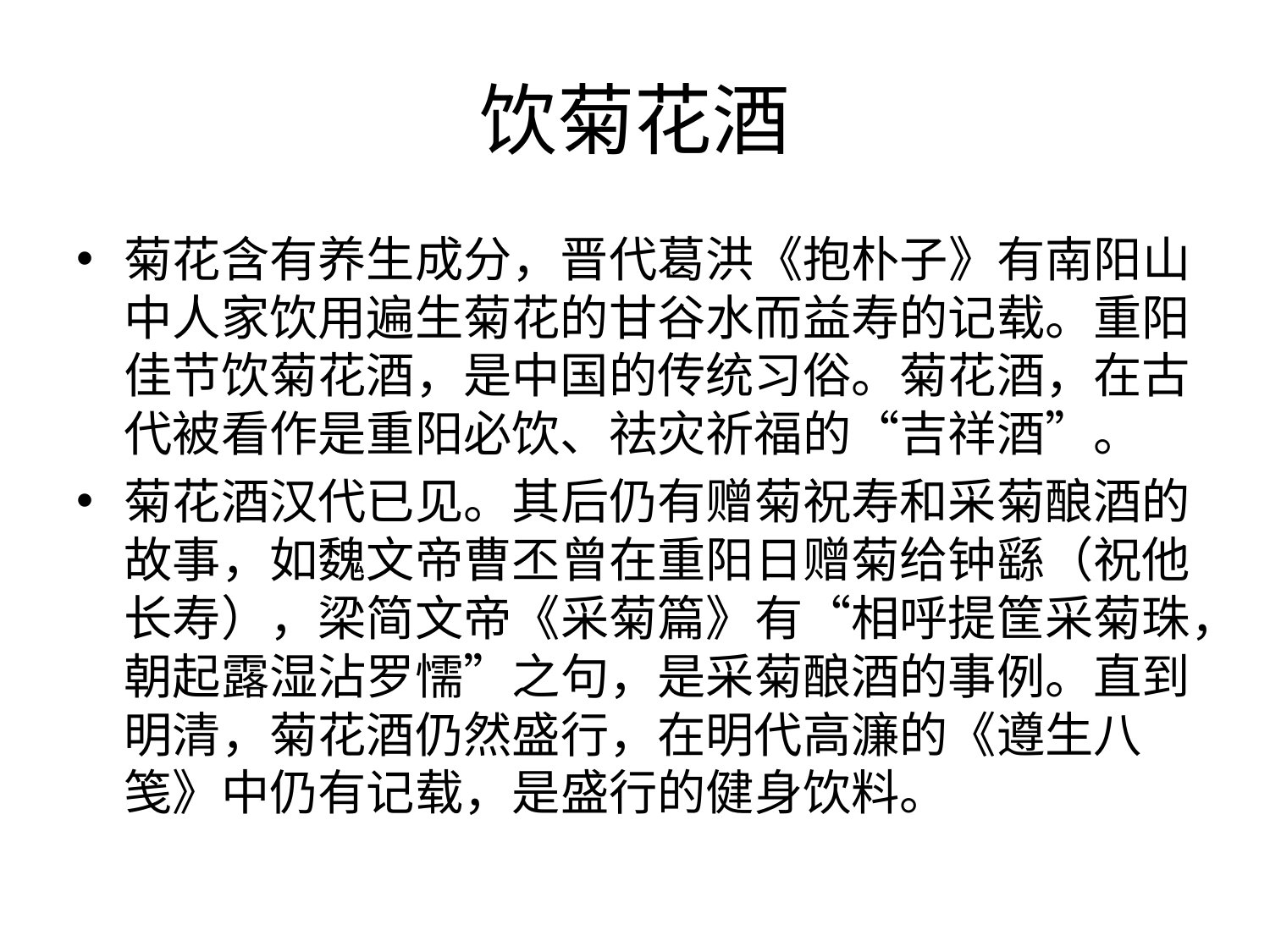

# 饮菊花酒
菊花含有养生成分，晋代葛洪《抱朴子》有南阳山中人家饮用遍生菊花的甘谷水而益寿的记载。重阳佳节饮菊花酒，是中国的传统习俗。菊花酒，在古代被看作是重阳必饮、祛灾祈福的“吉祥酒”。
菊花酒汉代已见。其后仍有赠菊祝寿和采菊酿酒的故事，如魏文帝曹丕曾在重阳日赠菊给钟繇（祝他长寿），梁简文帝《采菊篇》有“相呼提筐采菊珠，朝起露湿沾罗懦”之句，是采菊酿酒的事例。直到明清，菊花酒仍然盛行，在明代高濂的《遵生八笺》中仍有记载，是盛行的健身饮料。